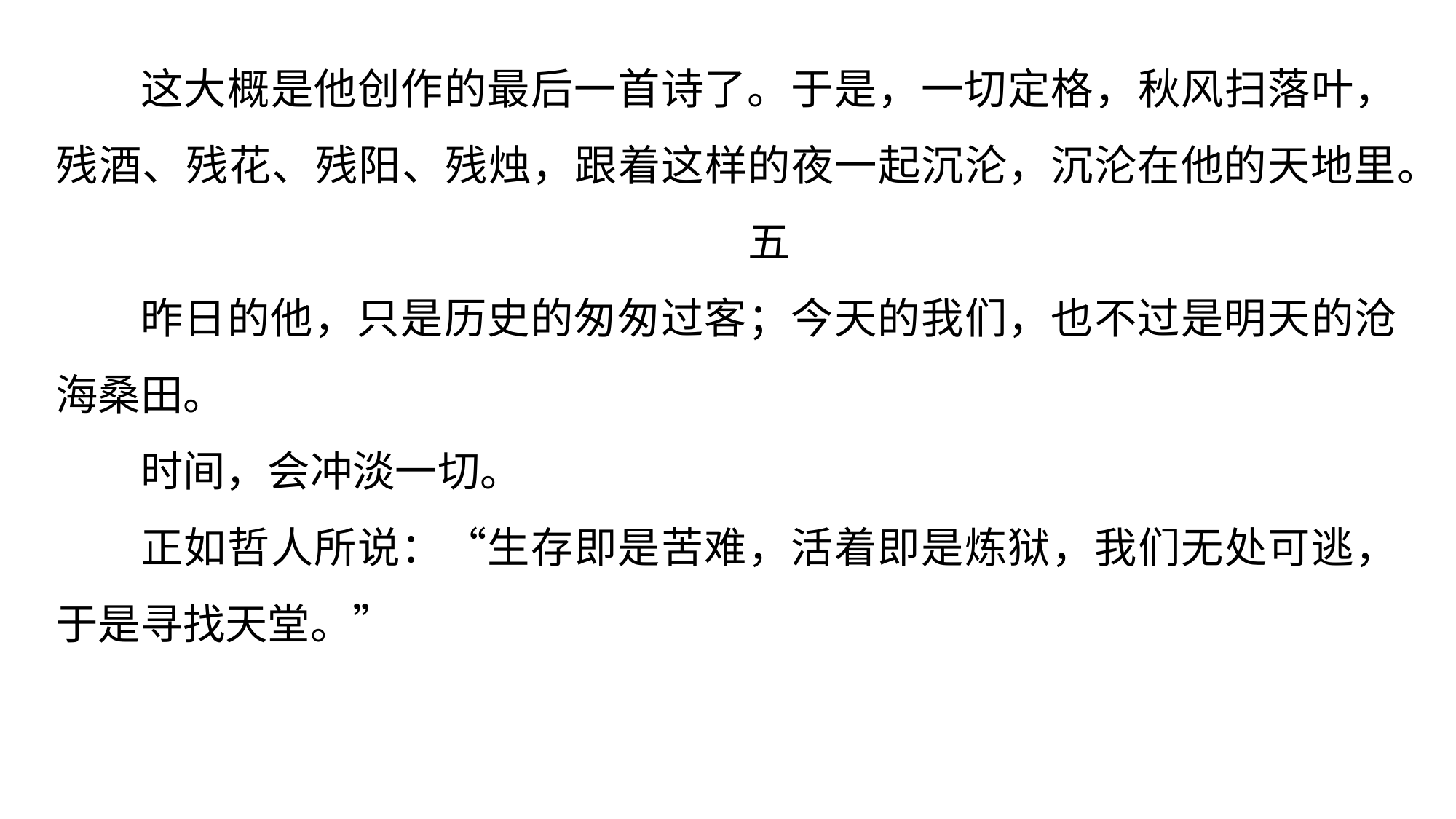

这大概是他创作的最后一首诗了。于是，一切定格，秋风扫落叶，残酒、残花、残阳、残烛，跟着这样的夜一起沉沦，沉沦在他的天地里。
五
昨日的他，只是历史的匆匆过客；今天的我们，也不过是明天的沧海桑田。
时间，会冲淡一切。
正如哲人所说：“生存即是苦难，活着即是炼狱，我们无处可逃，于是寻找天堂。”